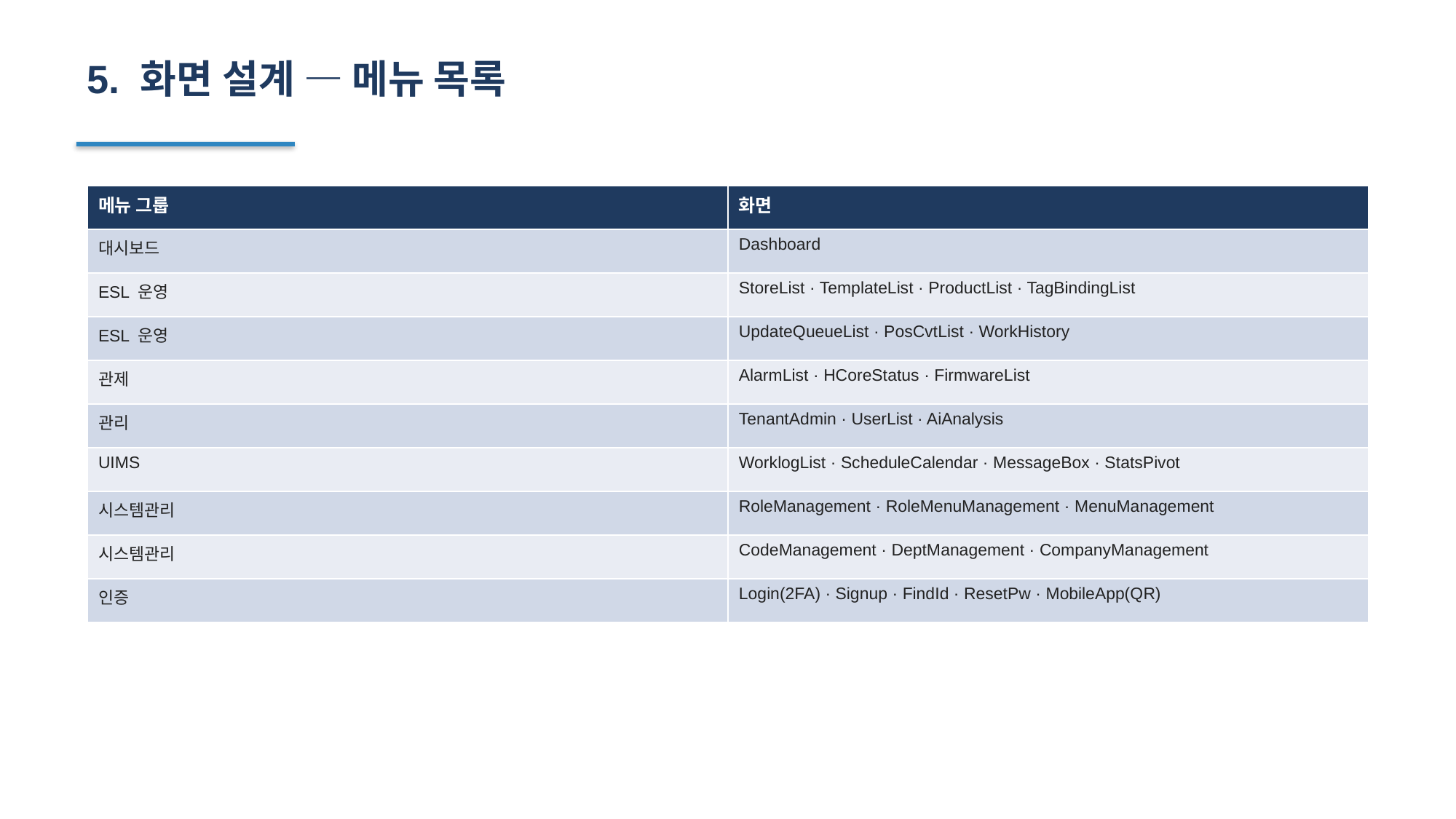

5. 화면 설계 — 메뉴 목록

| 메뉴 그룹 | 화면 |
| --- | --- |
| 대시보드 | Dashboard |
| ESL 운영 | StoreList · TemplateList · ProductList · TagBindingList |
| ESL 운영 | UpdateQueueList · PosCvtList · WorkHistory |
| 관제 | AlarmList · HCoreStatus · FirmwareList |
| 관리 | TenantAdmin · UserList · AiAnalysis |
| UIMS | WorklogList · ScheduleCalendar · MessageBox · StatsPivot |
| 시스템관리 | RoleManagement · RoleMenuManagement · MenuManagement |
| 시스템관리 | CodeManagement · DeptManagement · CompanyManagement |
| 인증 | Login(2FA) · Signup · FindId · ResetPw · MobileApp(QR) |